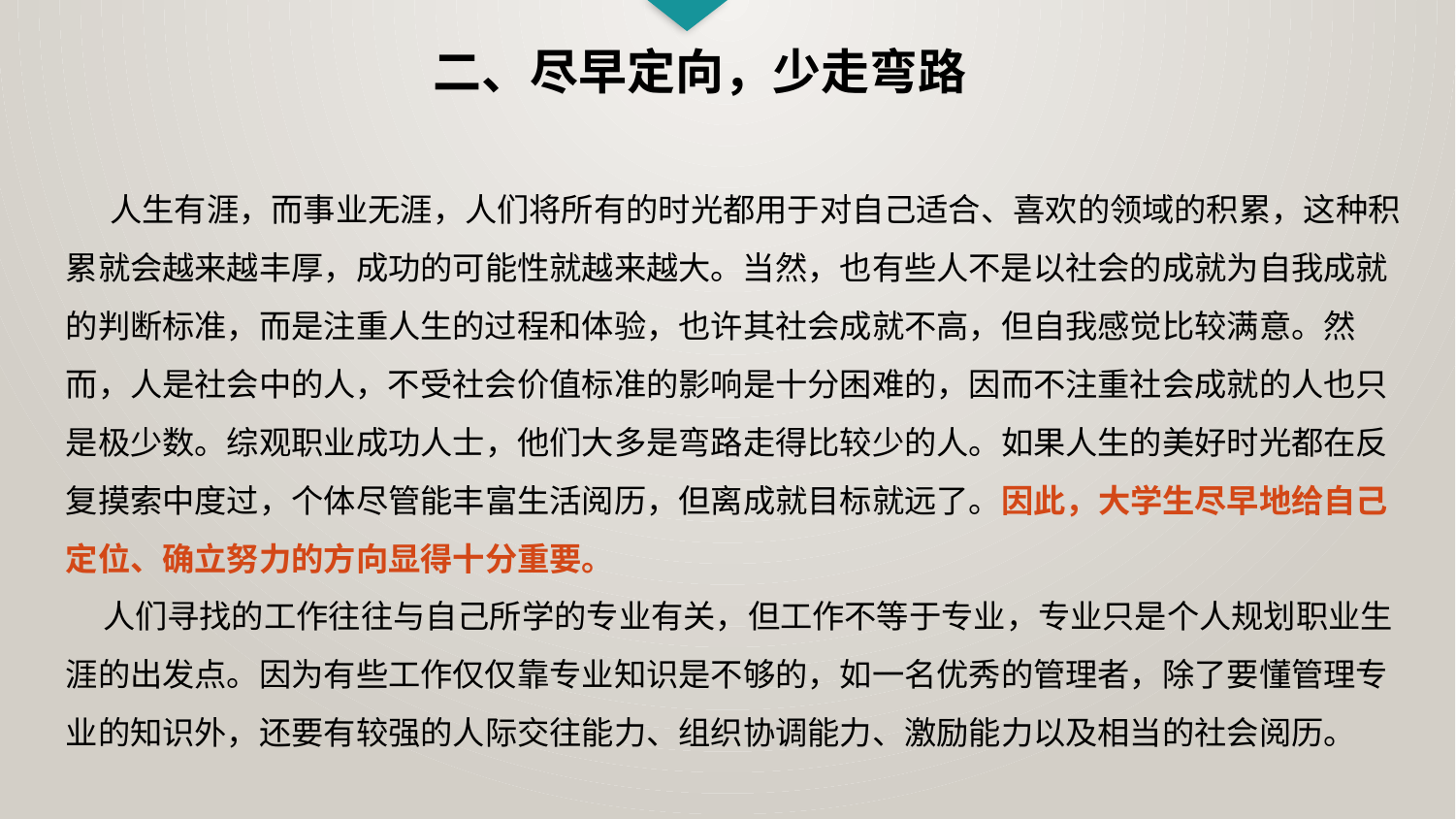

二、尽早定向，少走弯路
     人生有涯，而事业无涯，人们将所有的时光都用于对自己适合、喜欢的领域的积累，这种积累就会越来越丰厚，成功的可能性就越来越大。当然，也有些人不是以社会的成就为自我成就的判断标准，而是注重人生的过程和体验，也许其社会成就不高，但自我感觉比较满意。然而，人是社会中的人，不受社会价值标准的影响是十分困难的，因而不注重社会成就的人也只是极少数。综观职业成功人士，他们大多是弯路走得比较少的人。如果人生的美好时光都在反复摸索中度过，个体尽管能丰富生活阅历，但离成就目标就远了。因此，大学生尽早地给自己定位、确立努力的方向显得十分重要。
    人们寻找的工作往往与自己所学的专业有关，但工作不等于专业，专业只是个人规划职业生涯的出发点。因为有些工作仅仅靠专业知识是不够的，如一名优秀的管理者，除了要懂管理专业的知识外，还要有较强的人际交往能力、组织协调能力、激励能力以及相当的社会阅历。
76